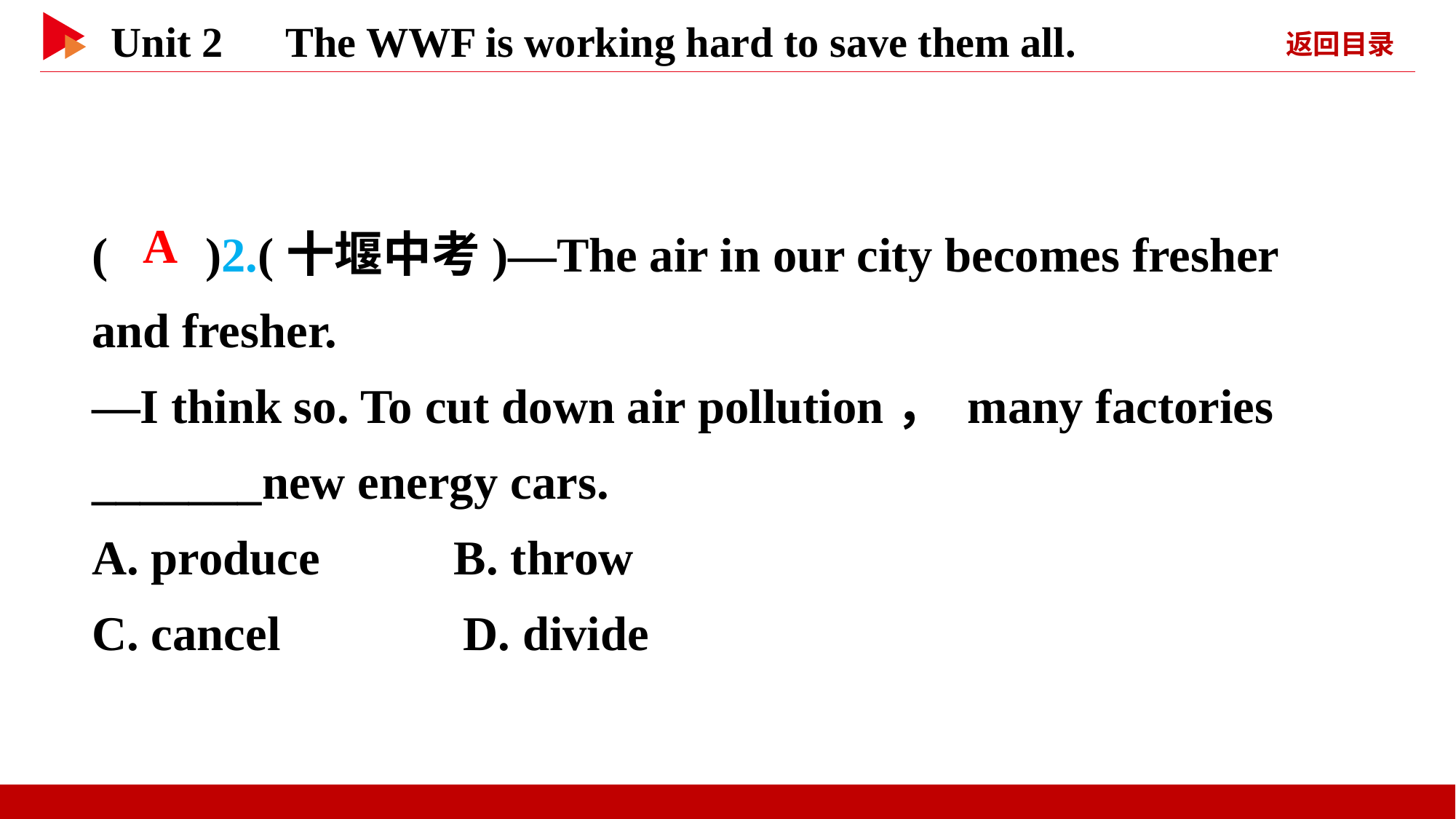

(        )2.(十堰中考)—The air in our city becomes fresher and fresher.
—I think so. To cut down air pollution， many factories _______new energy cars.
A. produce           B. throw
C. cancel               D. divide
   A